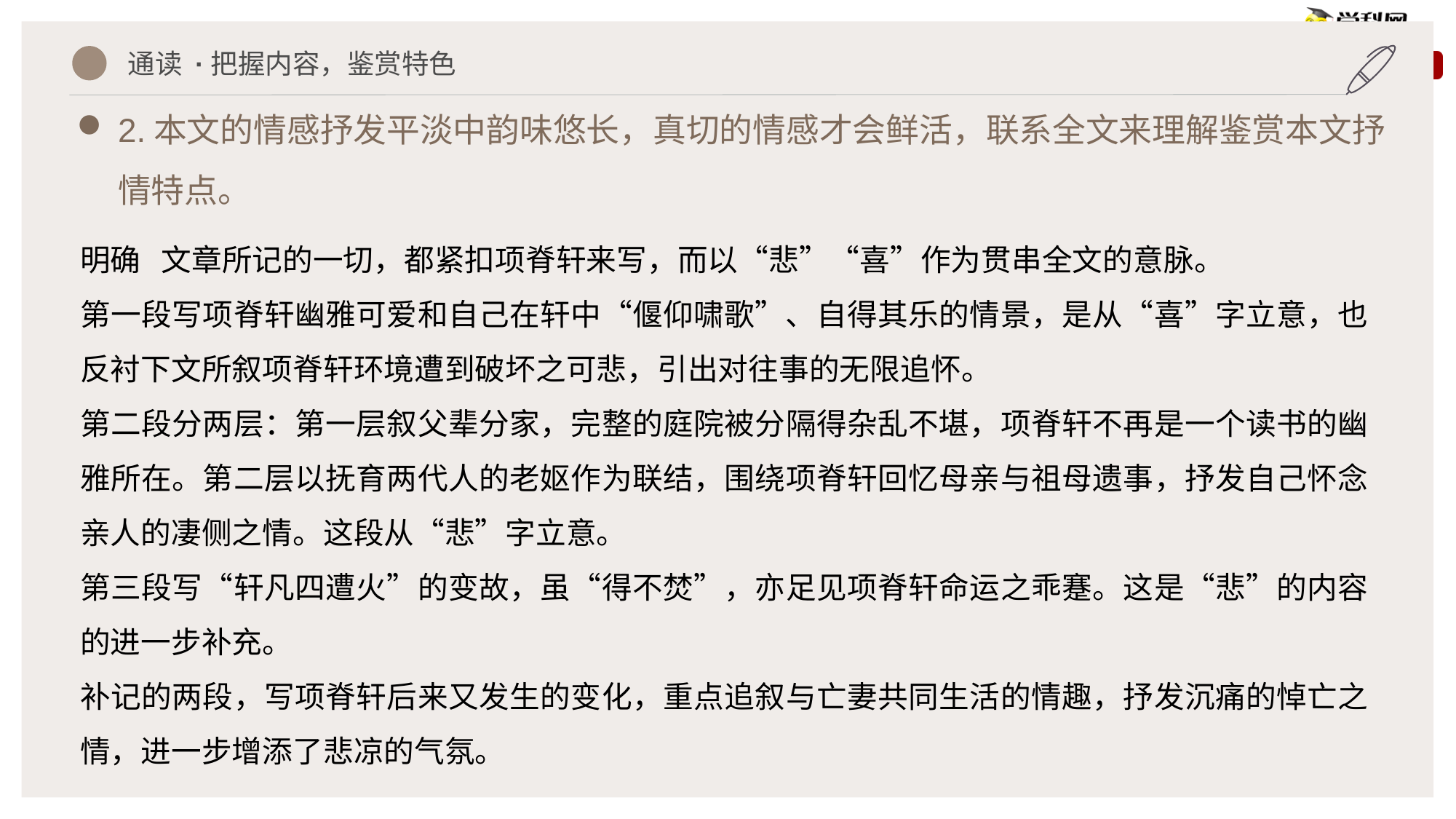

通读 ·把握内容，鉴赏特色

2.本文的情感抒发平淡中韵味悠长，真切的情感才会鲜活，联系全文来理解鉴赏本文抒情特点。
明确   文章所记的一切，都紧扣项脊轩来写，而以“悲”“喜”作为贯串全文的意脉。
第一段写项脊轩幽雅可爱和自己在轩中“偃仰啸歌”、自得其乐的情景，是从“喜”字立意，也反衬下文所叙项脊轩环境遭到破坏之可悲，引出对往事的无限追怀。
第二段分两层：第一层叙父辈分家，完整的庭院被分隔得杂乱不堪，项脊轩不再是一个读书的幽雅所在。第二层以抚育两代人的老妪作为联结，围绕项脊轩回忆母亲与祖母遗事，抒发自己怀念亲人的凄侧之情。这段从“悲”字立意。
第三段写“轩凡四遭火”的变故，虽“得不焚”，亦足见项脊轩命运之乖蹇。这是“悲”的内容的进一步补充。
补记的两段，写项脊轩后来又发生的变化，重点追叙与亡妻共同生活的情趣，抒发沉痛的悼亡之情，进一步增添了悲凉的气氛。